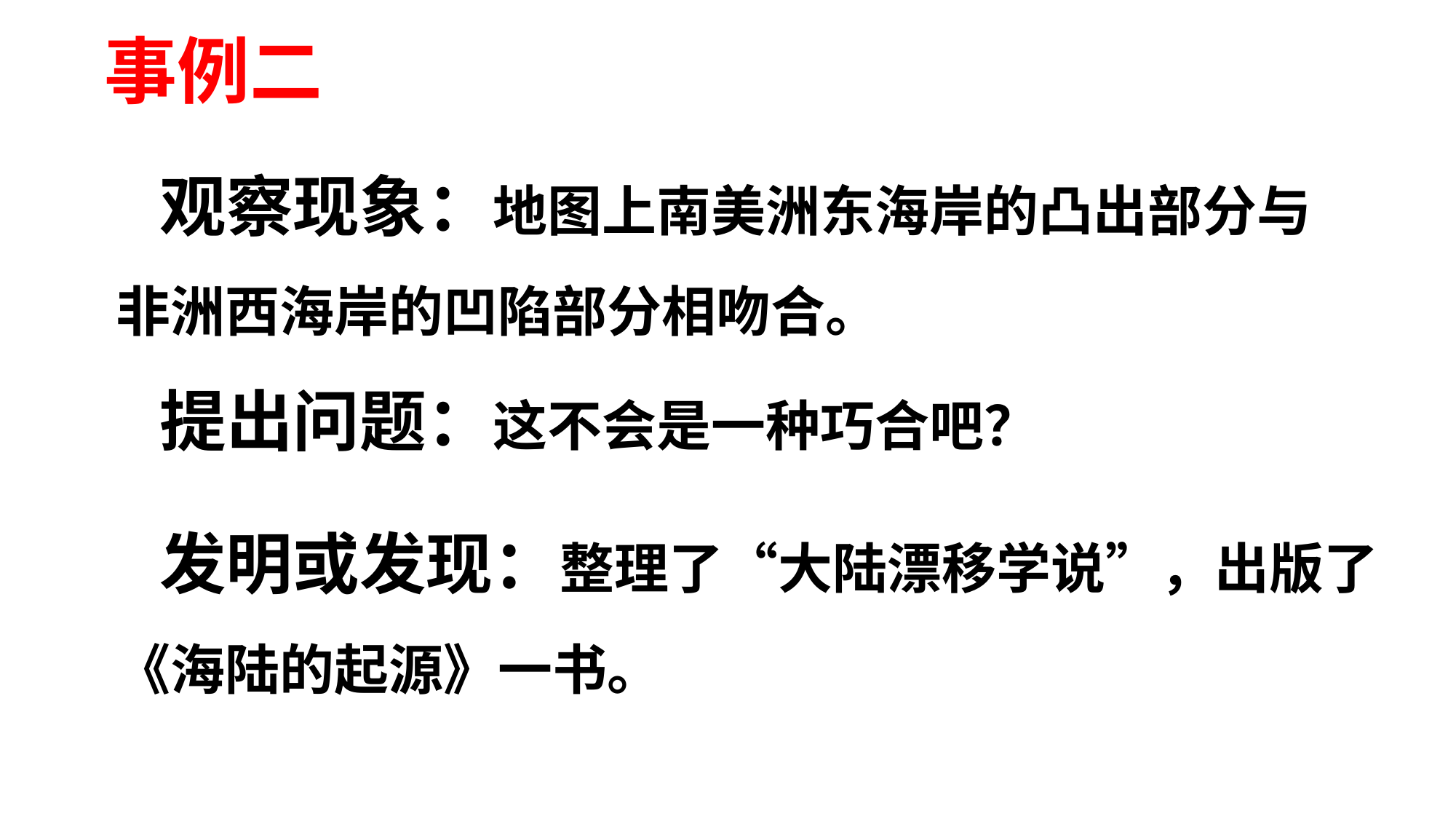

事例二
  观察现象：地图上南美洲东海岸的凸出部分与非洲西海岸的凹陷部分相吻合。
  提出问题：这不会是一种巧合吧？

  发明或发现：整理了“大陆漂移学说”，出版了《海陆的起源》一书。